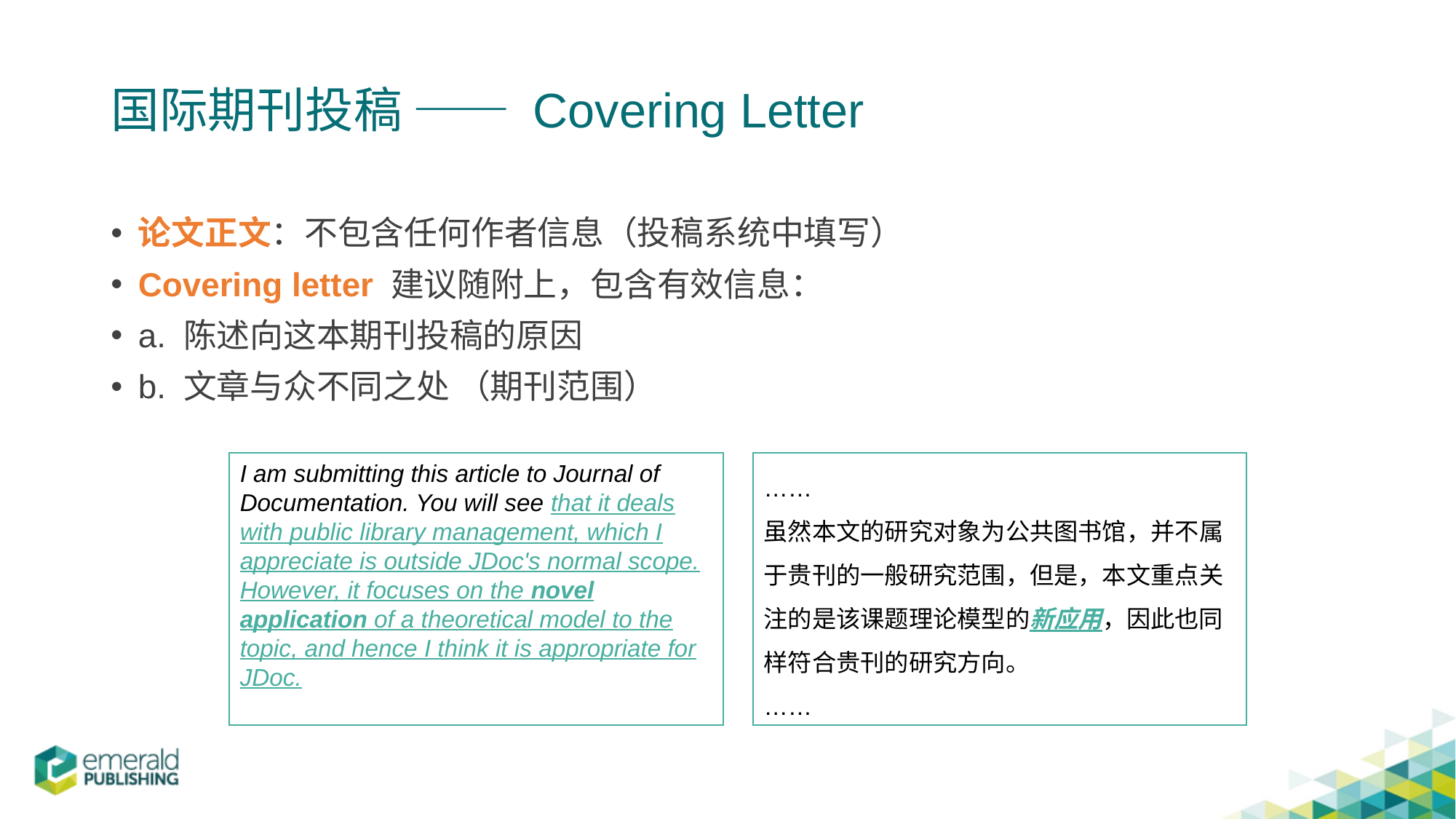

# 国际期刊投稿 —— Covering Letter
论文正文：不包含任何作者信息（投稿系统中填写）
Covering letter 建议随附上，包含有效信息：
a. 陈述向这本期刊投稿的原因
b. 文章与众不同之处 （期刊范围）
I am submitting this article to Journal of Documentation. You will see that it deals with public library management, which I appreciate is outside JDoc's normal scope. However, it focuses on the novel application of a theoretical model to the topic, and hence I think it is appropriate for JDoc.

……
虽然本文的研究对象为公共图书馆，并不属于贵刊的一般研究范围，但是，本文重点关注的是该课题理论模型的新应用，因此也同样符合贵刊的研究方向。
……